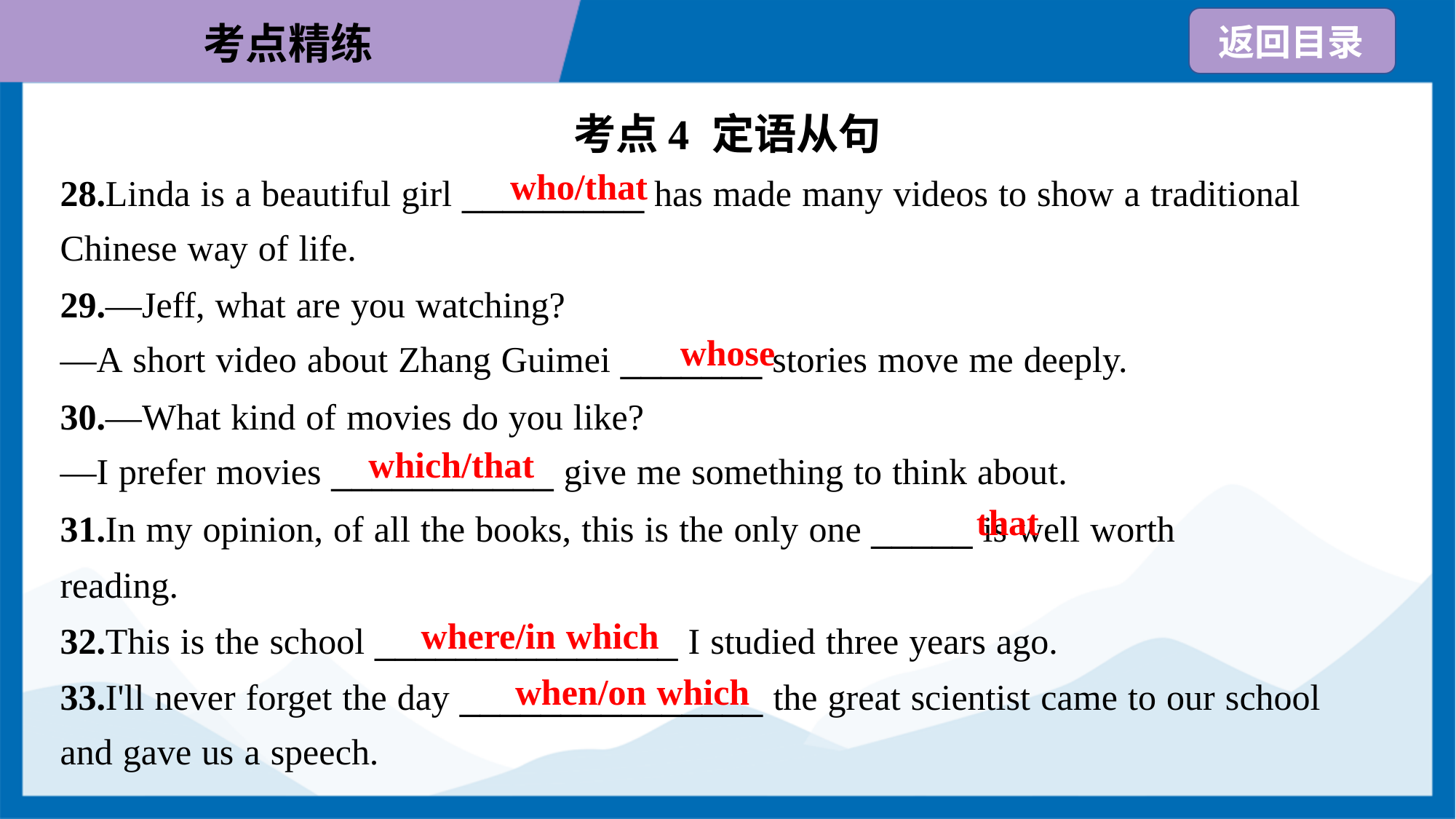

考点4 定语从句
who/that
28.Linda is a beautiful girl _________ has made many videos to show a traditional
Chinese way of life.
29.—Jeff, what are you watching?
—A short video about Zhang Guimei _______ stories move me deeply.
whose
30.—What kind of movies do you like?
—I prefer movies ___________ give me something to think about.
which/that
that
31.In my opinion, of all the books, this is the only one _____ is well worth
reading.
32.This is the school _______________ I studied three years ago.
33.I'll never forget the day _______________ the great scientist came to our school
and gave us a speech.
where/in which
when/on which